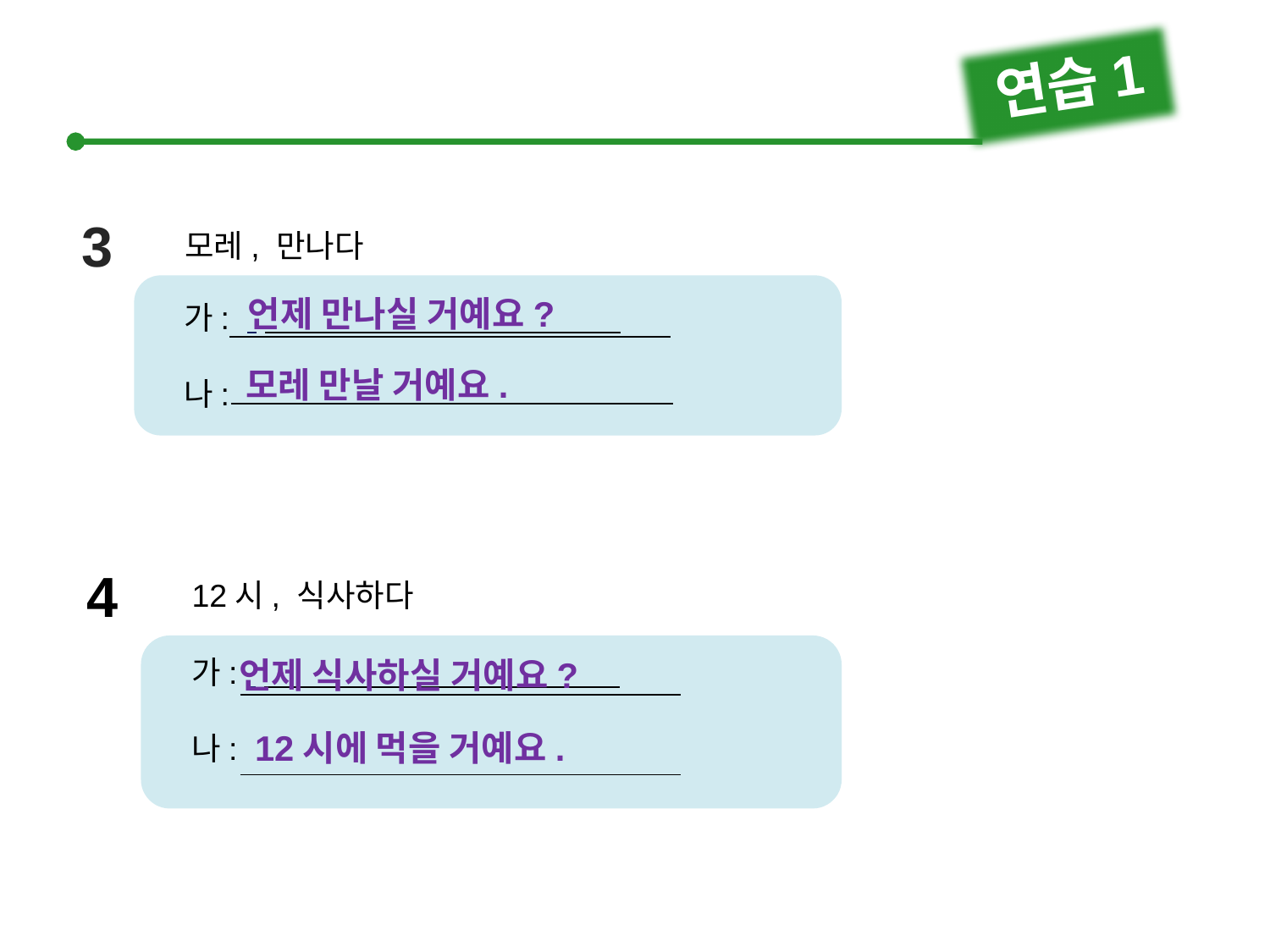

연습1
3
모레, 만나다

가:

나:

언제 만나실 거예요?
모레 만날 거예요.
4
12시, 식사하다

가:

나:
언제 식사하실 거예요?
12시에 먹을 거예요.